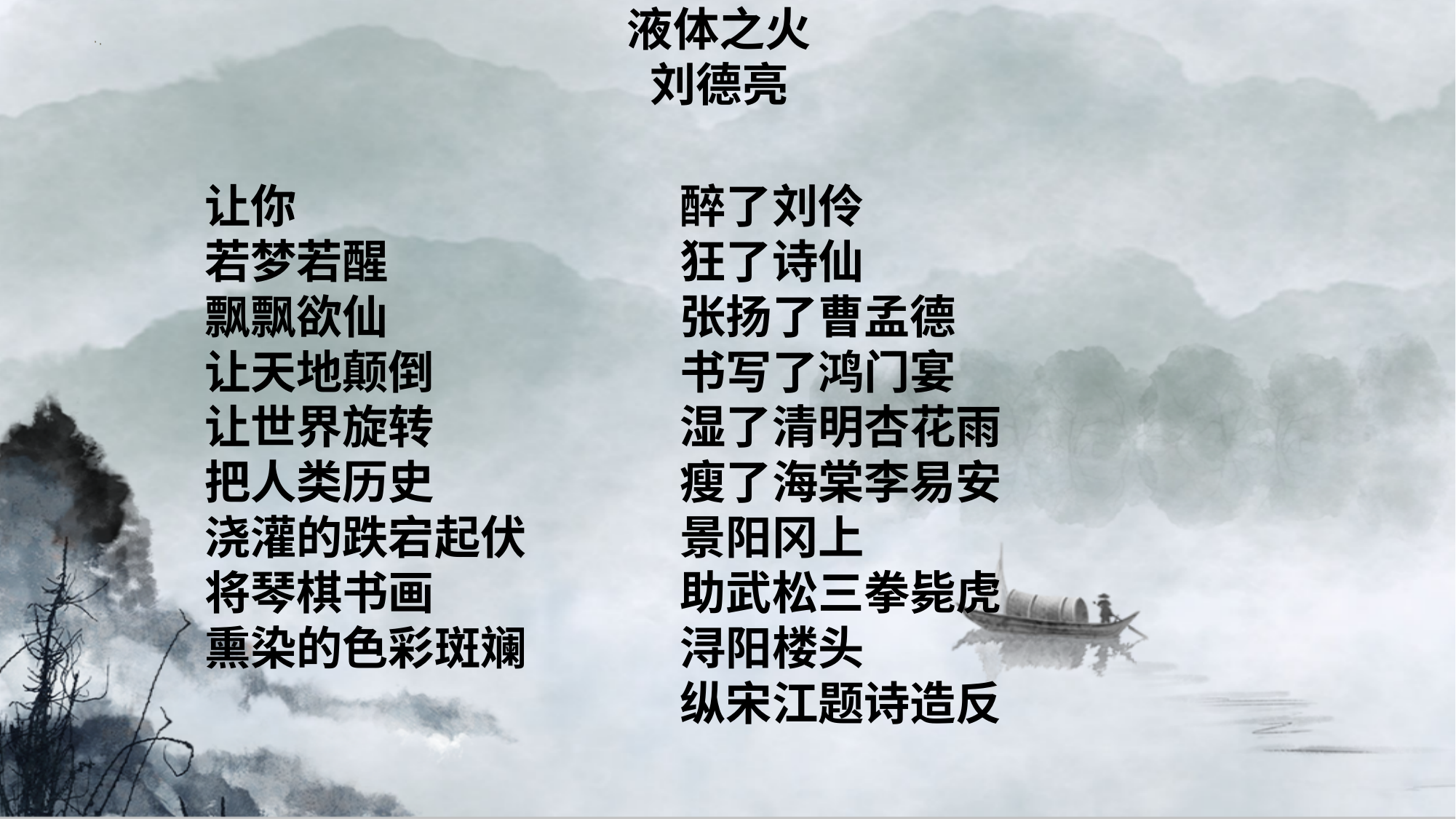

液体之火
刘德亮
醉了刘伶
狂了诗仙
张扬了曹孟德
书写了鸿门宴
湿了清明杏花雨
瘦了海棠李易安
景阳冈上
助武松三拳毙虎
浔阳楼头
纵宋江题诗造反
让你
若梦若醒
飘飘欲仙
让天地颠倒
让世界旋转
把人类历史
浇灌的跌宕起伏
将琴棋书画
熏染的色彩斑斓